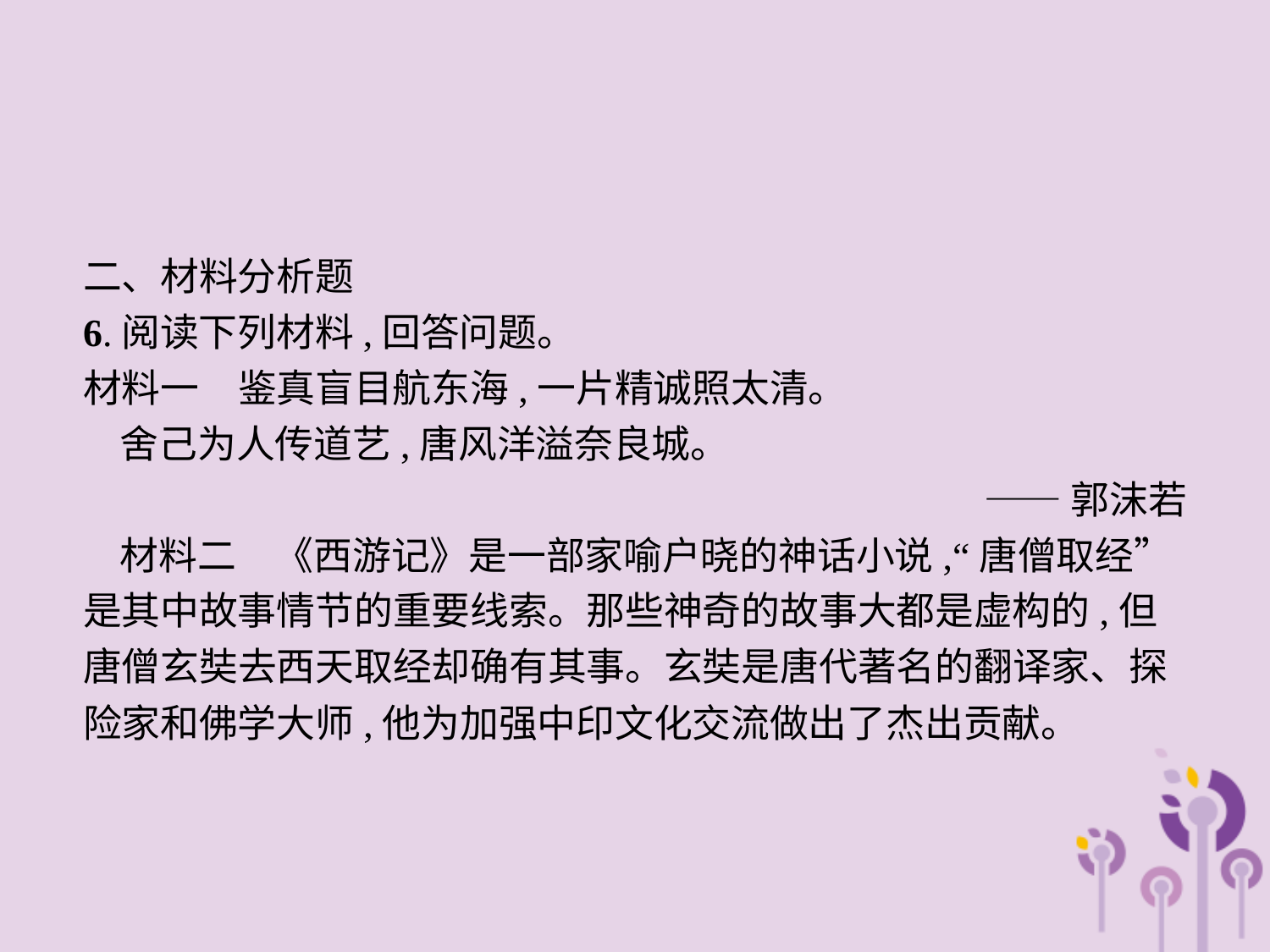

二、材料分析题
6.阅读下列材料,回答问题。
材料一　鉴真盲目航东海,一片精诚照太清。
舍己为人传道艺,唐风洋溢奈良城。
——郭沫若
材料二　《西游记》是一部家喻户晓的神话小说,“唐僧取经”是其中故事情节的重要线索。那些神奇的故事大都是虚构的,但唐僧玄奘去西天取经却确有其事。玄奘是唐代著名的翻译家、探险家和佛学大师,他为加强中印文化交流做出了杰出贡献。